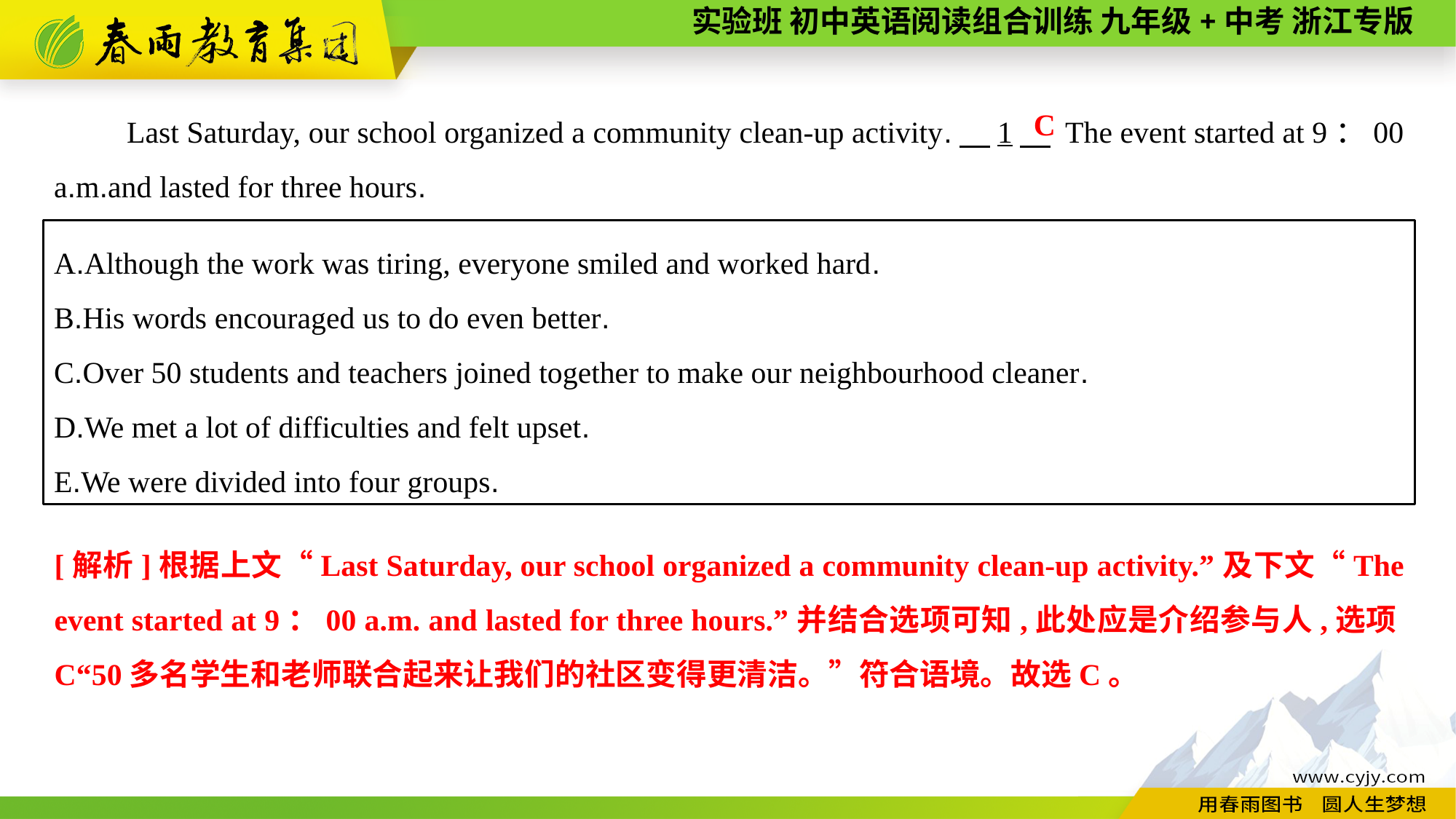

Last Saturday, our school organized a community clean-up activity.　1　 The event started at 9：00 a.m.and lasted for three hours.
C
A.Although the work was tiring, everyone smiled and worked hard.
B.His words encouraged us to do even better.
C.Over 50 students and teachers joined together to make our neighbourhood cleaner.
D.We met a lot of difficulties and felt upset.
E.We were divided into four groups.
[解析]根据上文“Last Saturday, our school organized a community clean-up activity.”及下文“The event started at 9：00 a.m. and lasted for three hours.”并结合选项可知,此处应是介绍参与人,选项C“50多名学生和老师联合起来让我们的社区变得更清洁。”符合语境。故选C。